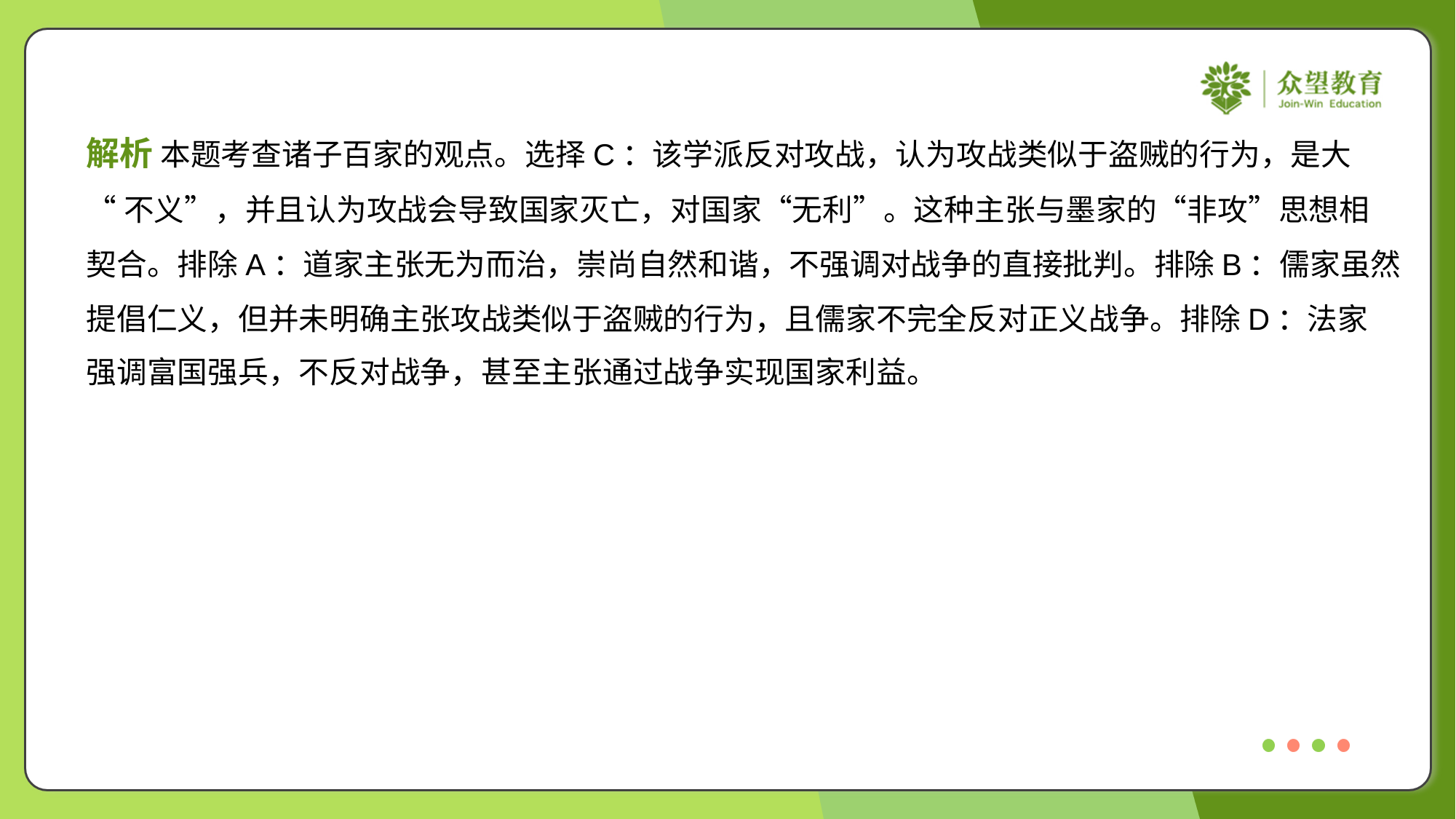

解析 本题考查诸子百家的观点。选择C：该学派反对攻战，认为攻战类似于盗贼的行为，是大
“不义”，并且认为攻战会导致国家灭亡，对国家“无利”。这种主张与墨家的“非攻”思想相
契合。排除A：道家主张无为而治，崇尚自然和谐，不强调对战争的直接批判。排除B：儒家虽然
提倡仁义，但并未明确主张攻战类似于盗贼的行为，且儒家不完全反对正义战争。排除D：法家
强调富国强兵，不反对战争，甚至主张通过战争实现国家利益。